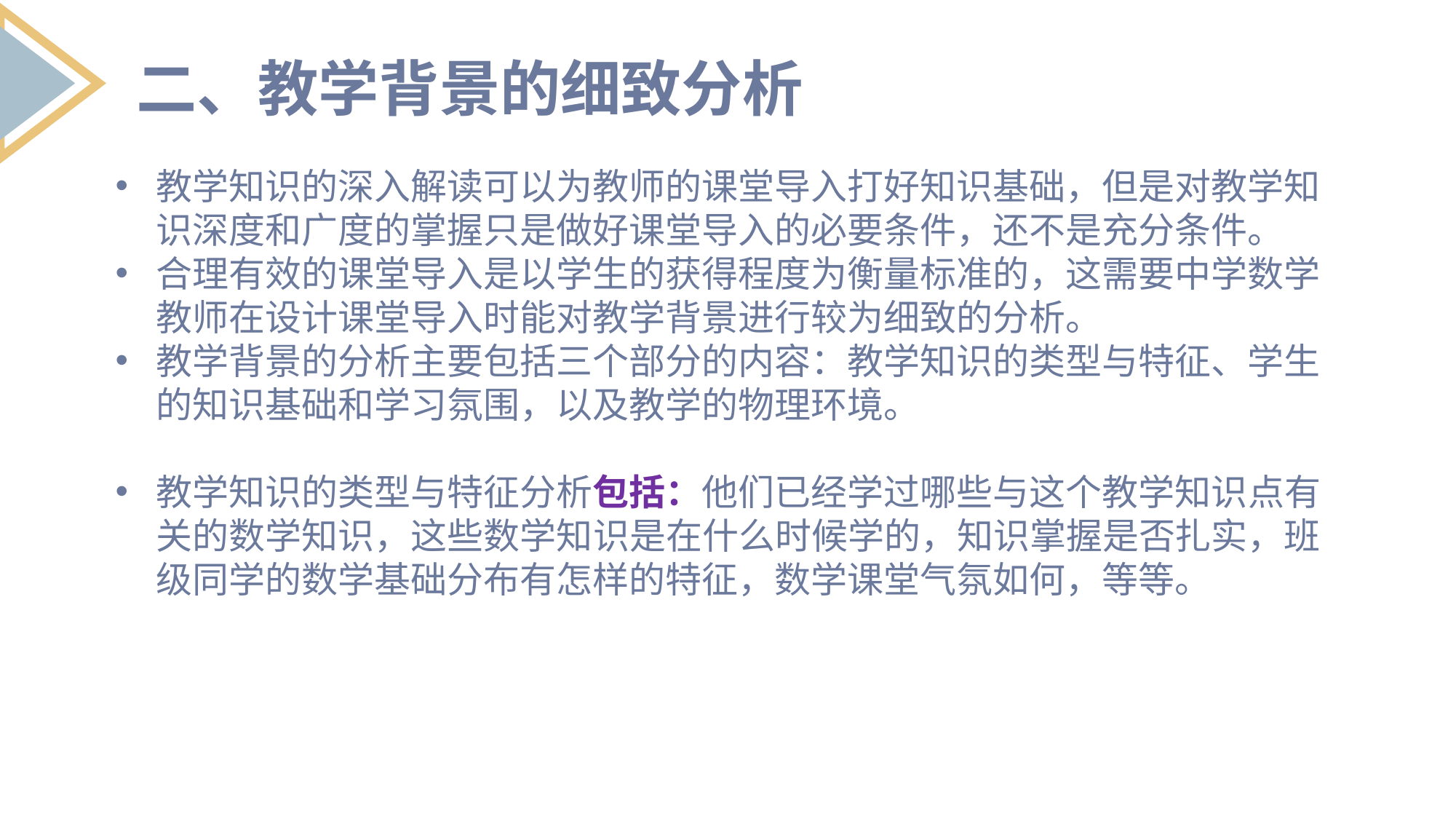

二、教学背景的细致分析

教学知识的深入解读可以为教师的课堂导入打好知识基础，但是对教学知识深度和广度的掌握只是做好课堂导入的必要条件，还不是充分条件。
合理有效的课堂导入是以学生的获得程度为衡量标准的，这需要中学数学教师在设计课堂导入时能对教学背景进行较为细致的分析。
教学背景的分析主要包括三个部分的内容：教学知识的类型与特征、学生的知识基础和学习氛围，以及教学的物理环境。

教学知识的类型与特征分析包括：他们已经学过哪些与这个教学知识点有关的数学知识，这些数学知识是在什么时候学的，知识掌握是否扎实，班级同学的数学基础分布有怎样的特征，数学课堂气氛如何，等等。